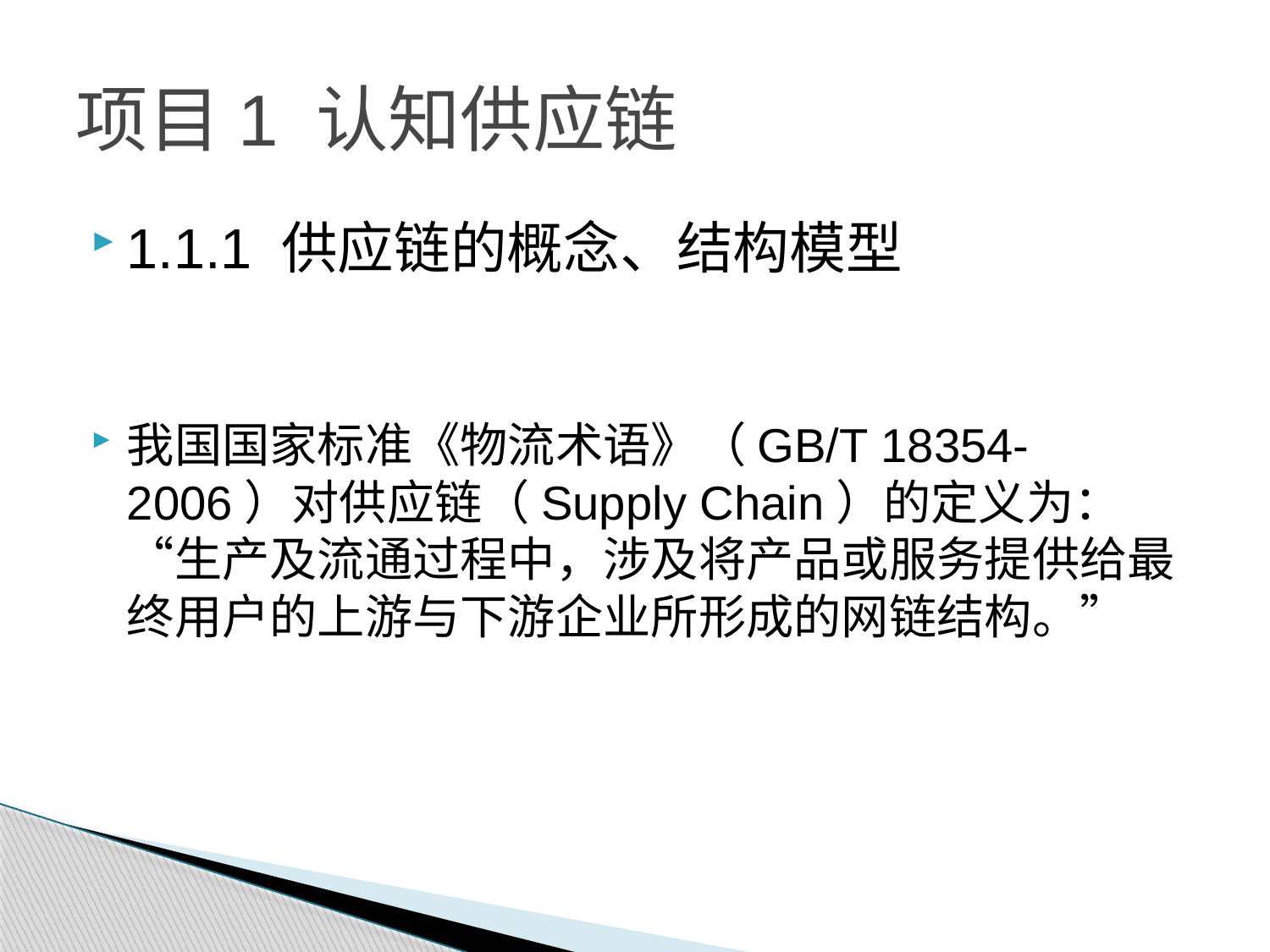

# 项目1 认知供应链
1.1.1 供应链的概念、结构模型

我国国家标准《物流术语》（GB/T 18354-2006）对供应链（Supply Chain）的定义为：“生产及流通过程中，涉及将产品或服务提供给最终用户的上游与下游企业所形成的网链结构。”